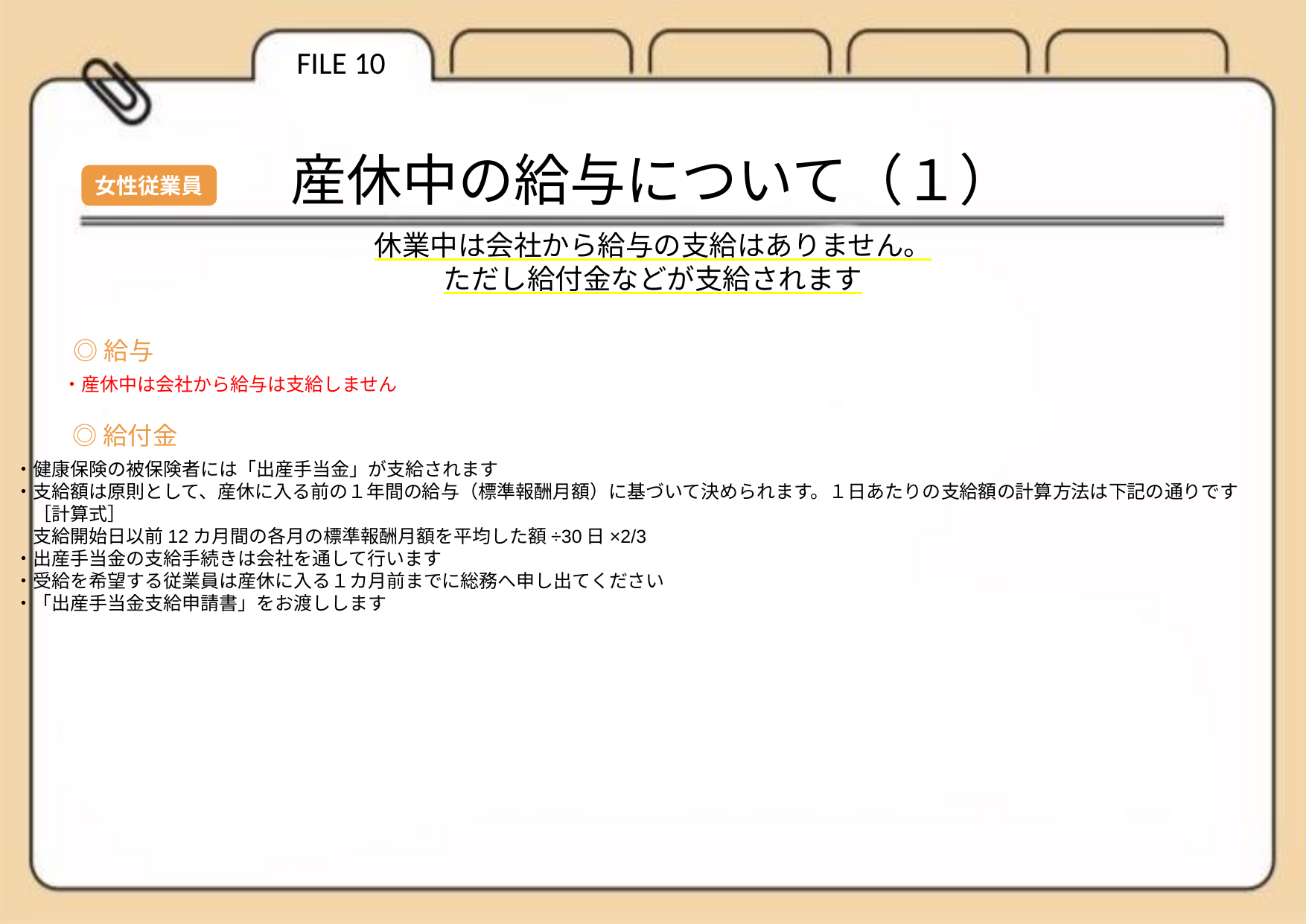

FILE 10
産休中の給与について（１）

女性従業員
休業中は会社から給与の支給はありません。
ただし給付金などが支給されます
◎給与
・産休中は会社から給与は支給しません
◎給付金
・健康保険の被保険者には「出産手当金」が支給されます
・支給額は原則として、産休に入る前の１年間の給与（標準報酬月額）に基づいて決められます。１日あたりの支給額の計算方法は下記の通りです
　［計算式］
　支給開始日以前12カ月間の各月の標準報酬月額を平均した額÷30日×2/3
・出産手当金の支給手続きは会社を通して行います
・受給を希望する従業員は産休に入る１カ月前までに総務へ申し出てください
・「出産手当金支給申請書」をお渡しします